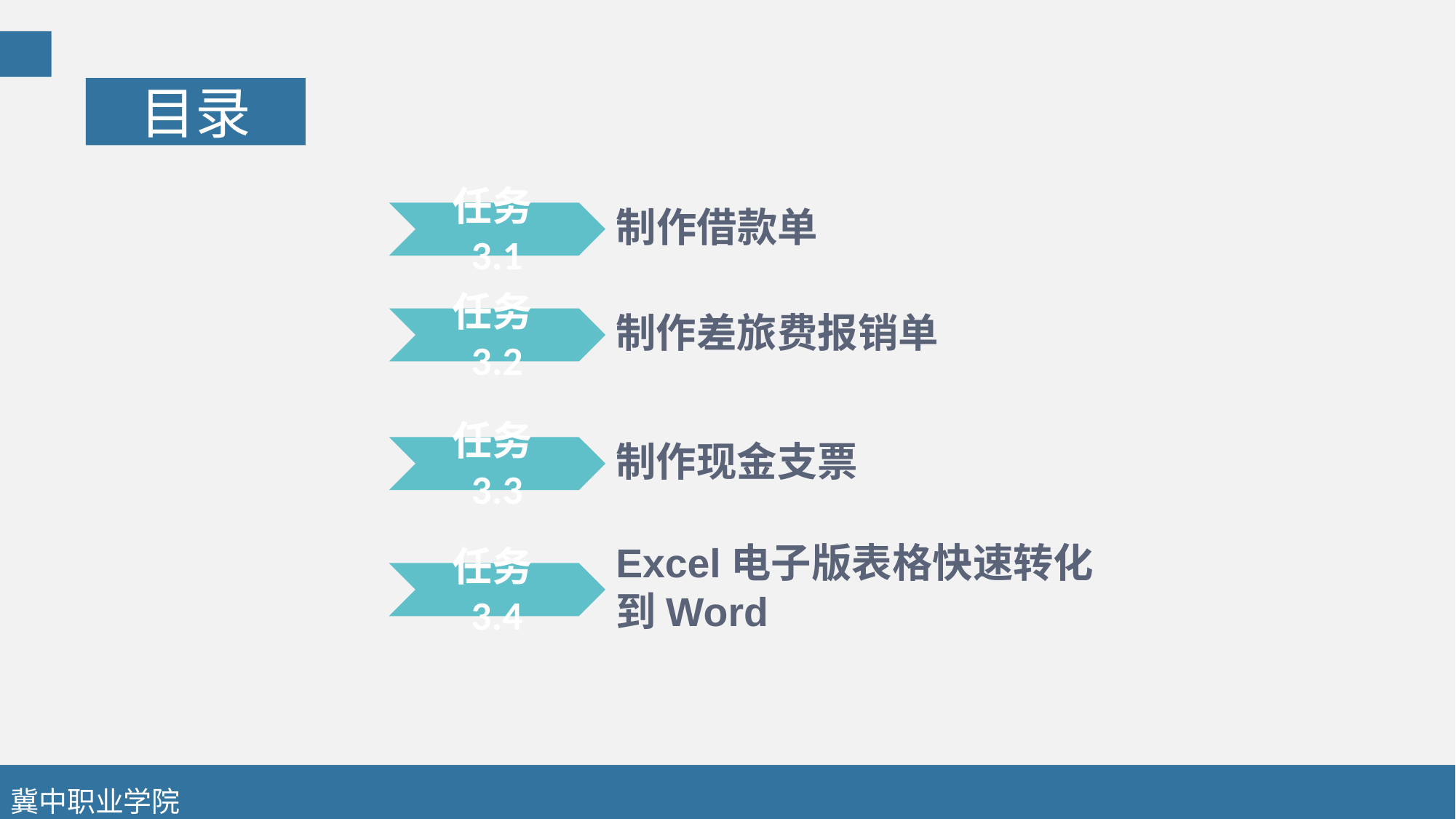

目录
制作借款单
任务3.1
制作差旅费报销单
任务3.2
制作现金支票
任务3.3
Excel电子版表格快速转化到Word
任务3.4
冀中职业学院